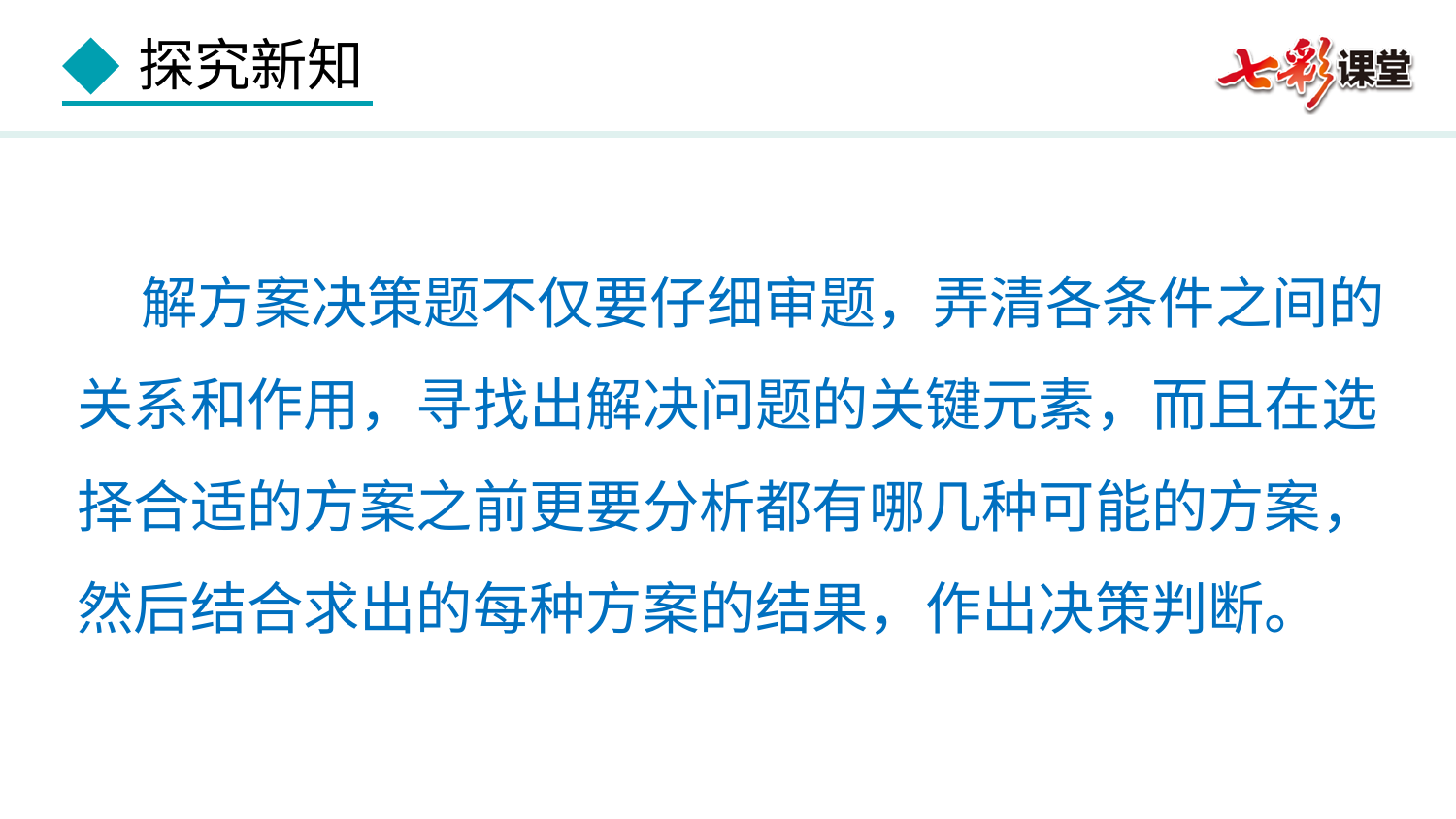

解方案决策题不仅要仔细审题，弄清各条件之间的关系和作用，寻找出解决问题的关键元素，而且在选择合适的方案之前更要分析都有哪几种可能的方案，然后结合求出的每种方案的结果，作出决策判断。